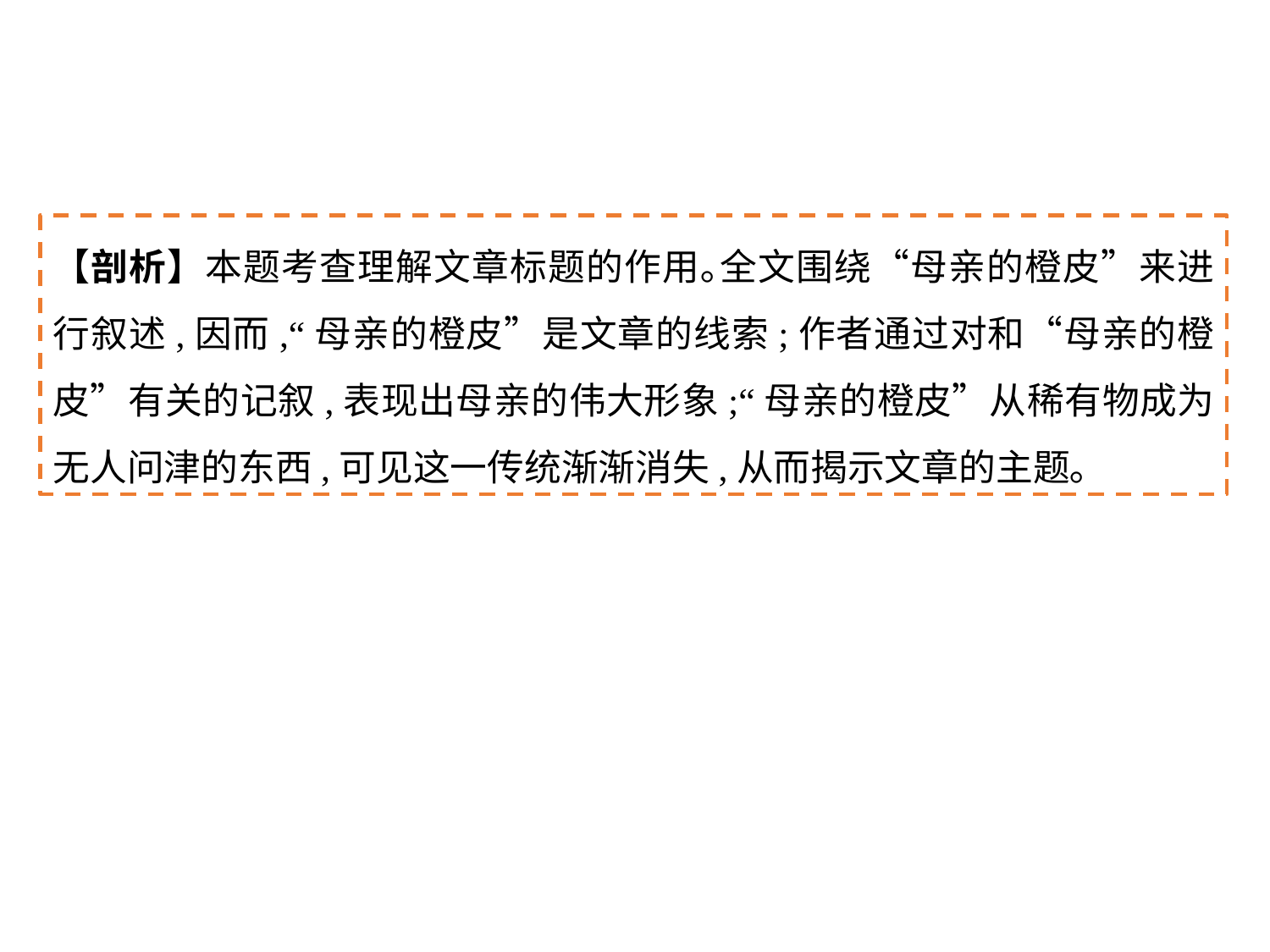

【剖析】本题考查理解文章标题的作用｡全文围绕“母亲的橙皮”来进行叙述,因而,“母亲的橙皮”是文章的线索;作者通过对和“母亲的橙皮”有关的记叙,表现出母亲的伟大形象;“母亲的橙皮”从稀有物成为无人问津的东西,可见这一传统渐渐消失,从而揭示文章的主题｡